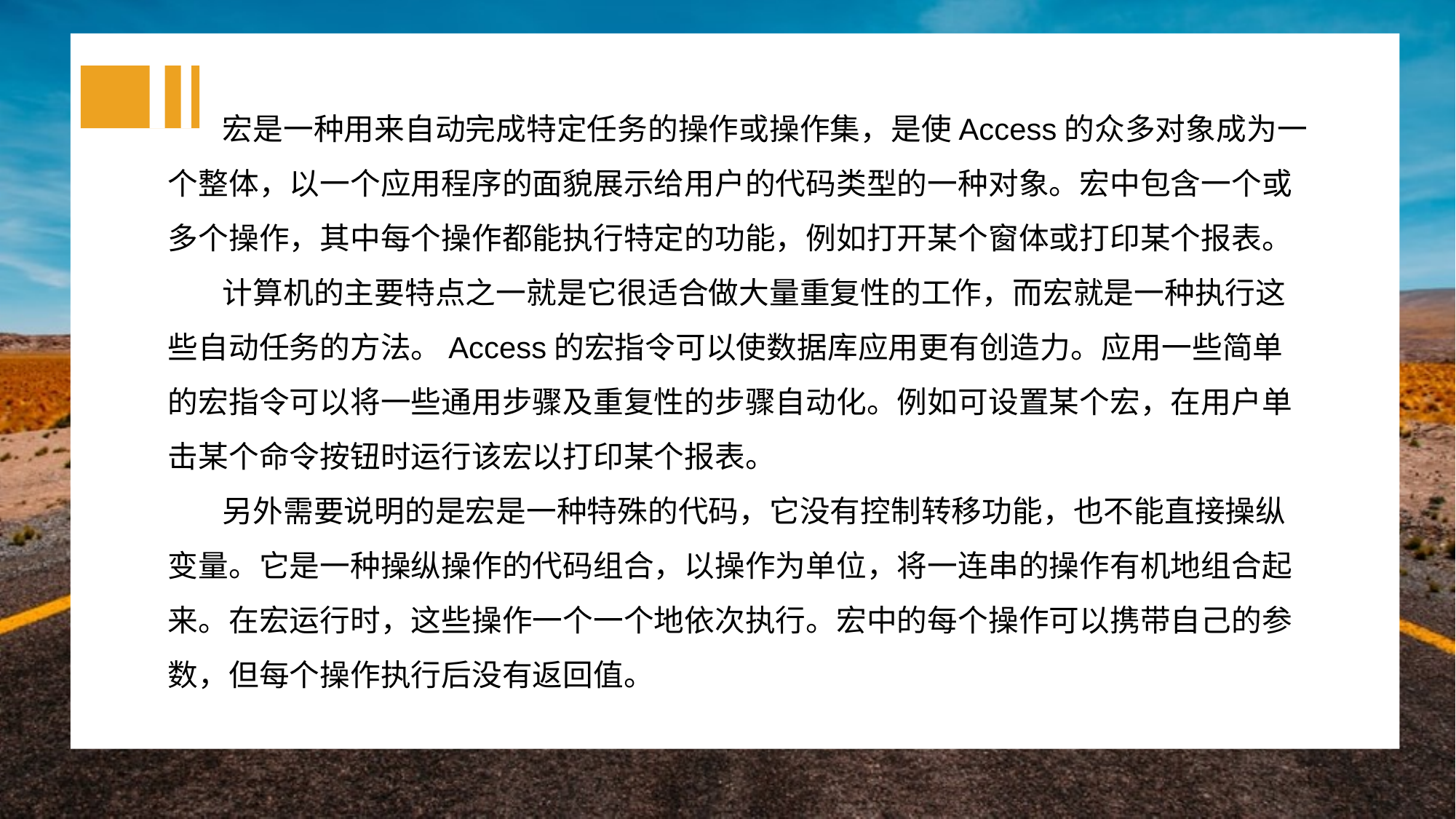

宏是一种用来自动完成特定任务的操作或操作集，是使Access的众多对象成为一个整体，以一个应用程序的面貌展示给用户的代码类型的一种对象。宏中包含一个或多个操作，其中每个操作都能执行特定的功能，例如打开某个窗体或打印某个报表。
计算机的主要特点之一就是它很适合做大量重复性的工作，而宏就是一种执行这些自动任务的方法。Access的宏指令可以使数据库应用更有创造力。应用一些简单的宏指令可以将一些通用步骤及重复性的步骤自动化。例如可设置某个宏，在用户单击某个命令按钮时运行该宏以打印某个报表。
另外需要说明的是宏是一种特殊的代码，它没有控制转移功能，也不能直接操纵变量。它是一种操纵操作的代码组合，以操作为单位，将一连串的操作有机地组合起来。在宏运行时，这些操作一个一个地依次执行。宏中的每个操作可以携带自己的参数，但每个操作执行后没有返回值。